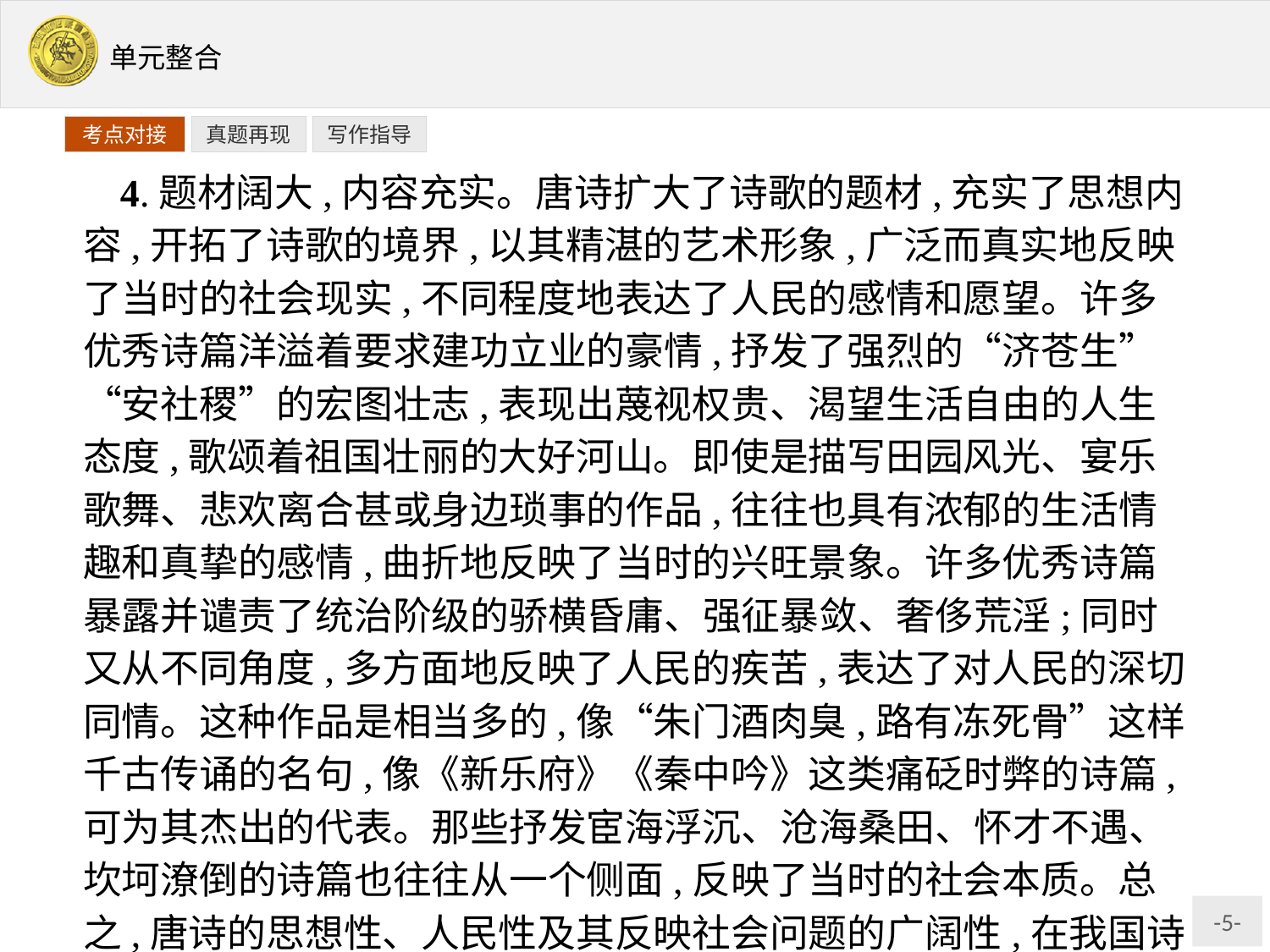

写作指导
考点对接
真题再现
4.题材阔大,内容充实。唐诗扩大了诗歌的题材,充实了思想内容,开拓了诗歌的境界,以其精湛的艺术形象,广泛而真实地反映了当时的社会现实,不同程度地表达了人民的感情和愿望。许多优秀诗篇洋溢着要求建功立业的豪情,抒发了强烈的“济苍生”“安社稷”的宏图壮志,表现出蔑视权贵、渴望生活自由的人生态度,歌颂着祖国壮丽的大好河山。即使是描写田园风光、宴乐歌舞、悲欢离合甚或身边琐事的作品,往往也具有浓郁的生活情趣和真挚的感情,曲折地反映了当时的兴旺景象。许多优秀诗篇暴露并谴责了统治阶级的骄横昏庸、强征暴敛、奢侈荒淫;同时又从不同角度,多方面地反映了人民的疾苦,表达了对人民的深切同情。这种作品是相当多的,像“朱门酒肉臭,路有冻死骨”这样千古传诵的名句,像《新乐府》《秦中吟》这类痛砭时弊的诗篇,可为其杰出的代表。那些抒发宦海浮沉、沧海桑田、怀才不遇、坎坷潦倒的诗篇也往往从一个侧面,反映了当时的社会本质。总之,唐诗的思想性、人民性及其反映社会问题的广阔性,在我国诗歌史上都是十分突出的。